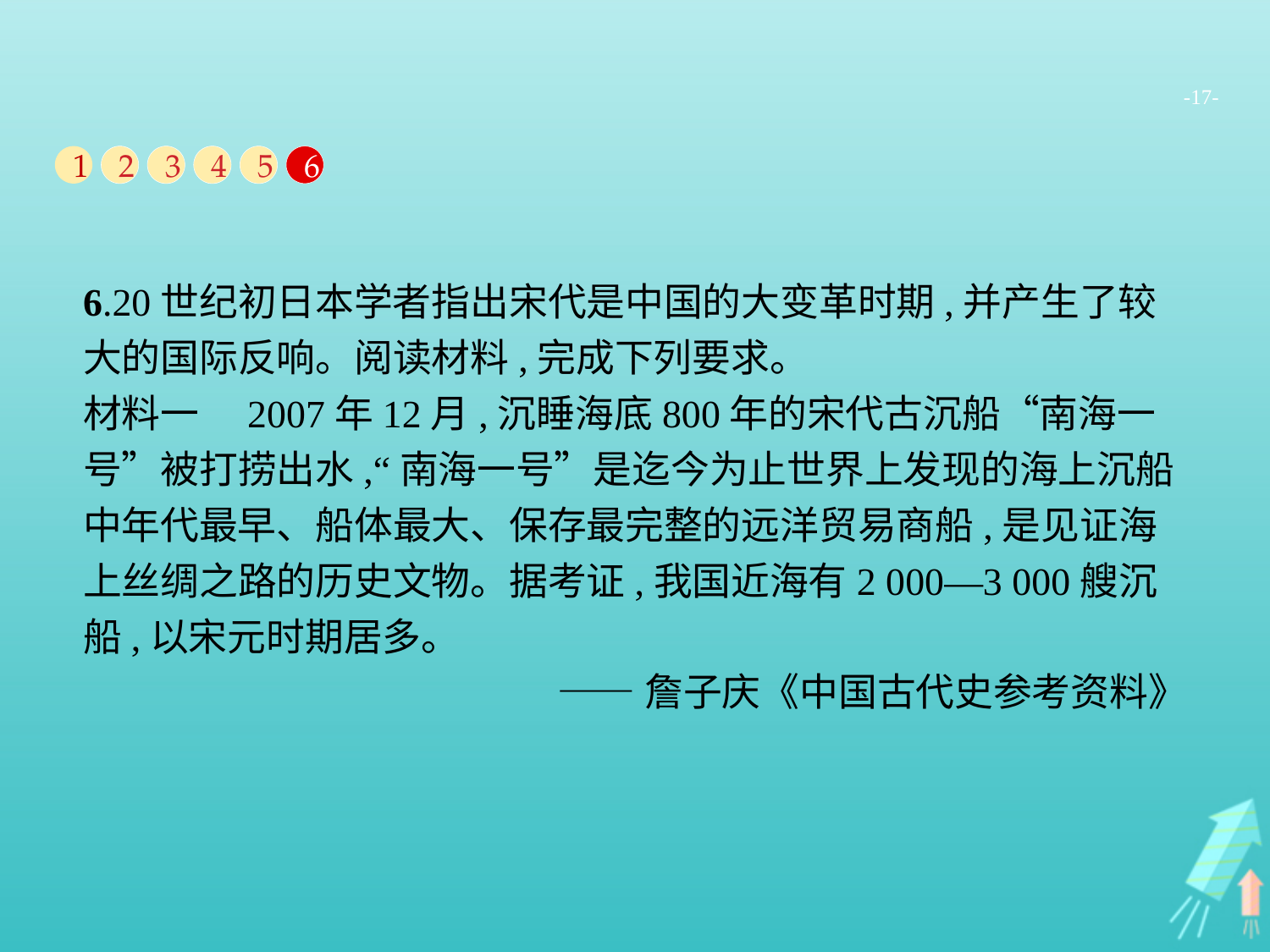

-17-
1
2
3
4
5
6
6.20世纪初日本学者指出宋代是中国的大变革时期,并产生了较大的国际反响。阅读材料,完成下列要求。
材料一　2007年12月,沉睡海底800年的宋代古沉船“南海一号”被打捞出水,“南海一号”是迄今为止世界上发现的海上沉船中年代最早、船体最大、保存最完整的远洋贸易商船,是见证海上丝绸之路的历史文物。据考证,我国近海有2 000—3 000艘沉船,以宋元时期居多。
——詹子庆《中国古代史参考资料》